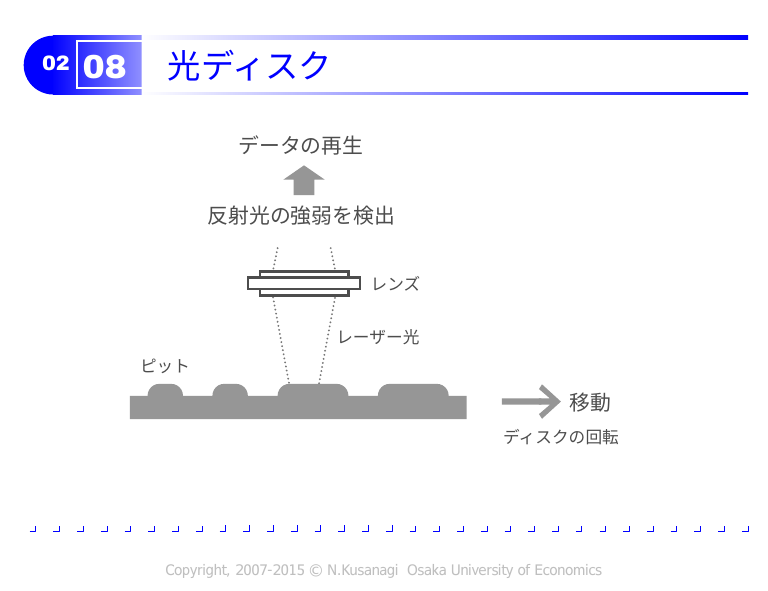

# 08   光ディスク
データの再生

反射光の強弱を検出

レンズ
レーザー光
ピット

移動
ディスクの回転